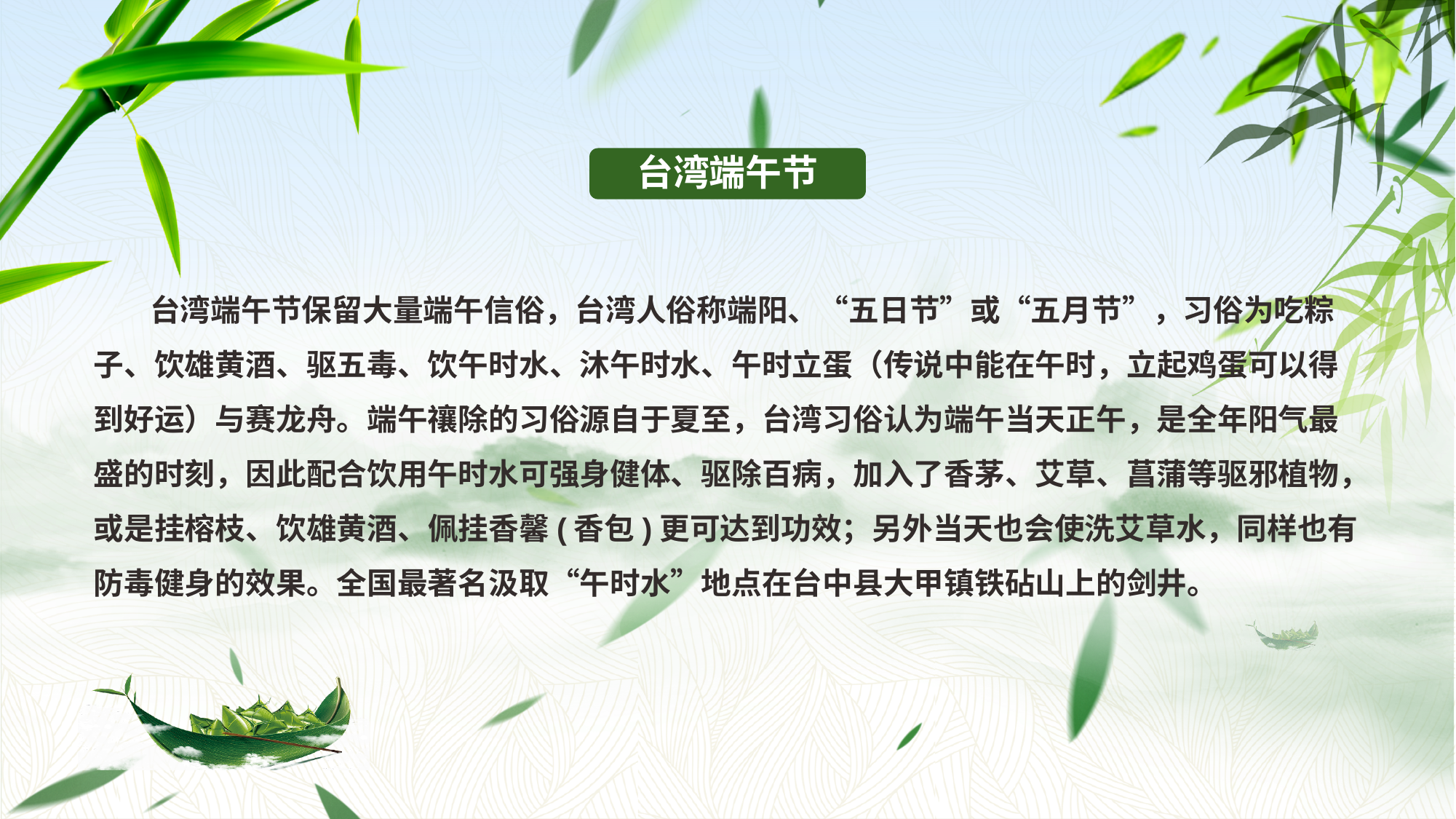

台湾端午节

             台湾端午节保留大量端午信俗，台湾人俗称端阳、“五日节”或“五月节”，习俗为吃粽子、饮雄黄酒、驱五毒、饮午时水、沐午时水、午时立蛋（传说中能在午时，立起鸡蛋可以得到好运）与赛龙舟。端午禳除的习俗源自于夏至，台湾习俗认为端午当天正午，是全年阳气最盛的时刻，因此配合饮用午时水可强身健体、驱除百病，加入了香茅、艾草、菖蒲等驱邪植物，或是挂榕枝、饮雄黄酒、佩挂香馨(香包)更可达到功效；另外当天也会使洗艾草水，同样也有防毒健身的效果。全国最著名汲取“午时水”地点在台中县大甲镇铁砧山上的剑井。